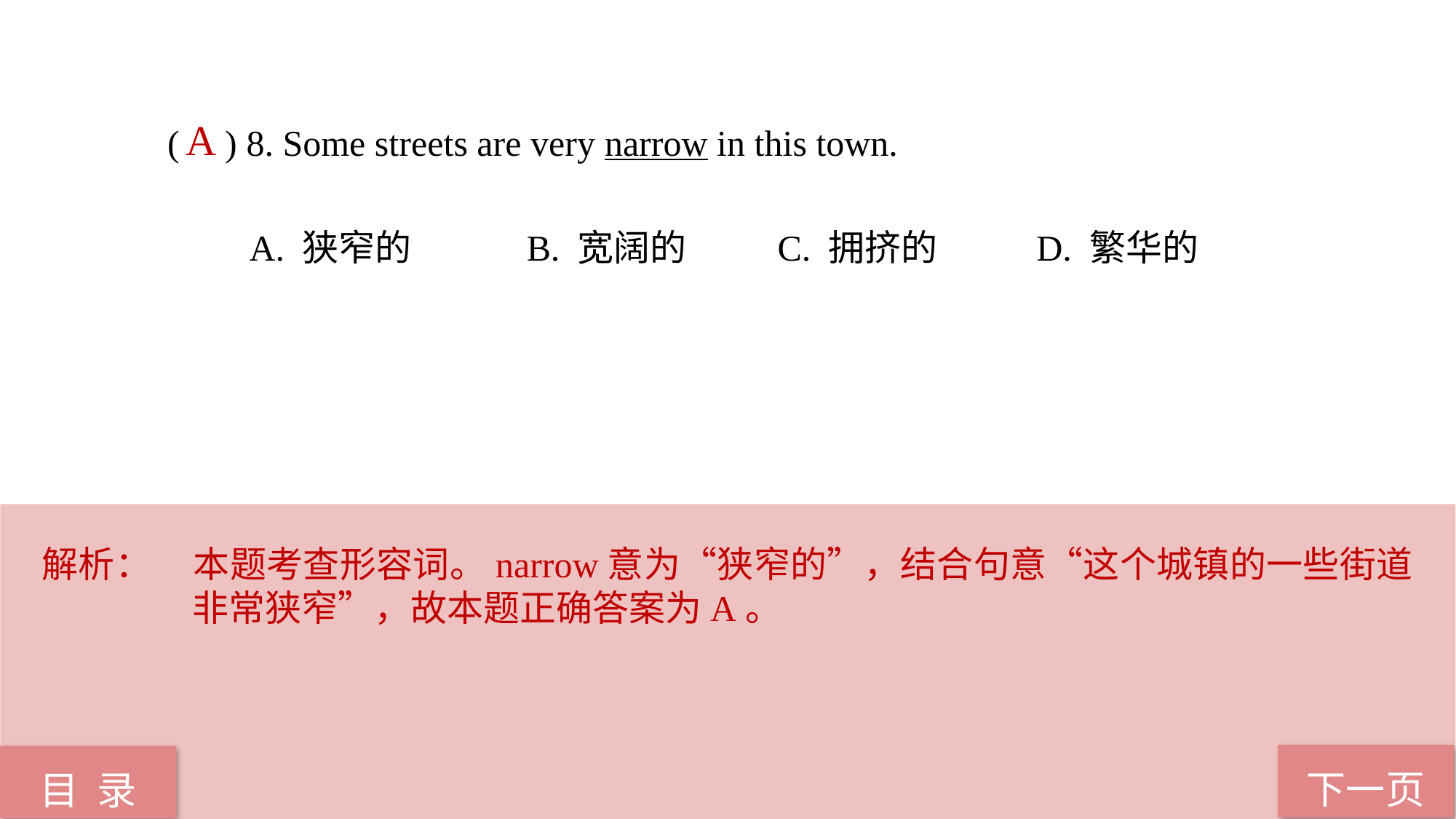

(     ) 8. Some streets are very narrow in this town.

         A. 狭窄的             B. 宽阔的          C. 拥挤的           D. 繁华的
A
解析：	本题考查形容词。narrow意为“狭窄的”，结合句意“这个城镇的一些街道非常狭窄”，故本题正确答案为A。